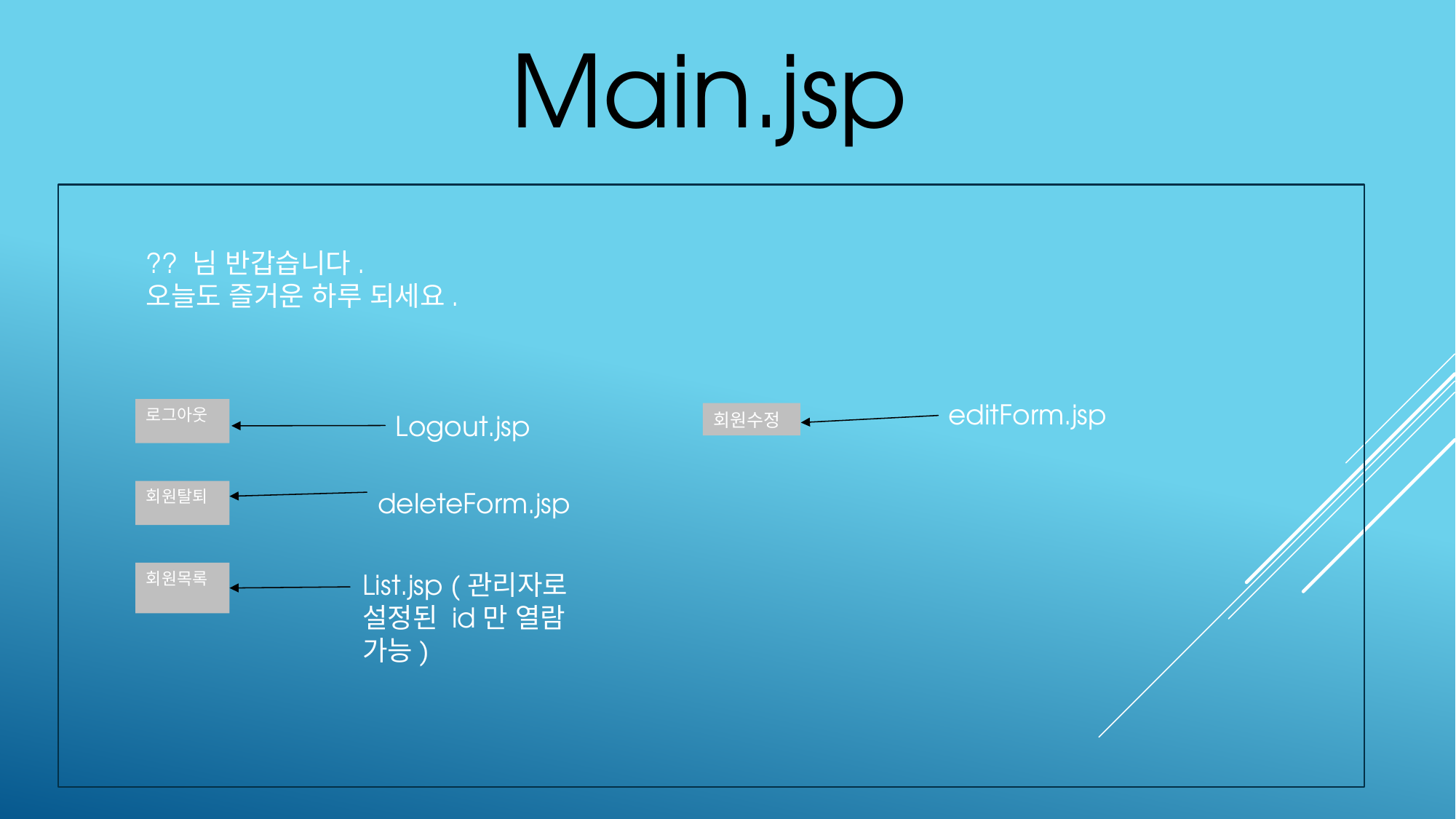

Main.jsp

?? 님 반갑습니다.
오늘도 즐거운 하루 되세요.
editForm.jsp

로그아웃
회원수정
Logout.jsp

회원탈퇴
deleteForm.jsp
회원목록

List.jsp (관리자로 설정된 id만 열람 가능)